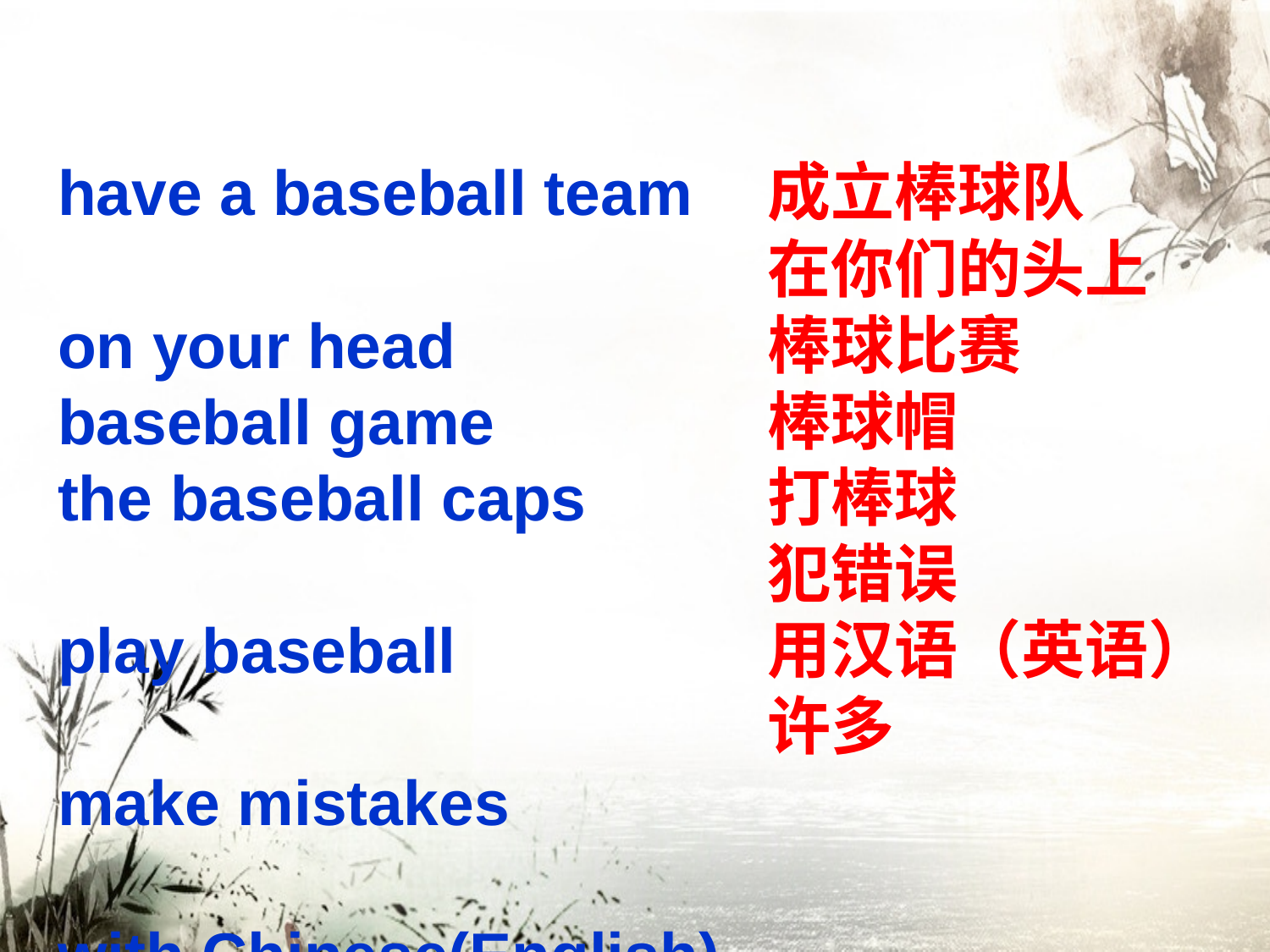

have a baseball team
on your head
baseball game
the baseball caps
play baseball
make mistakes
with Chinese(English)
lots of
成立棒球队
在你们的头上
棒球比赛
棒球帽
打棒球
犯错误
用汉语（英语）
许多